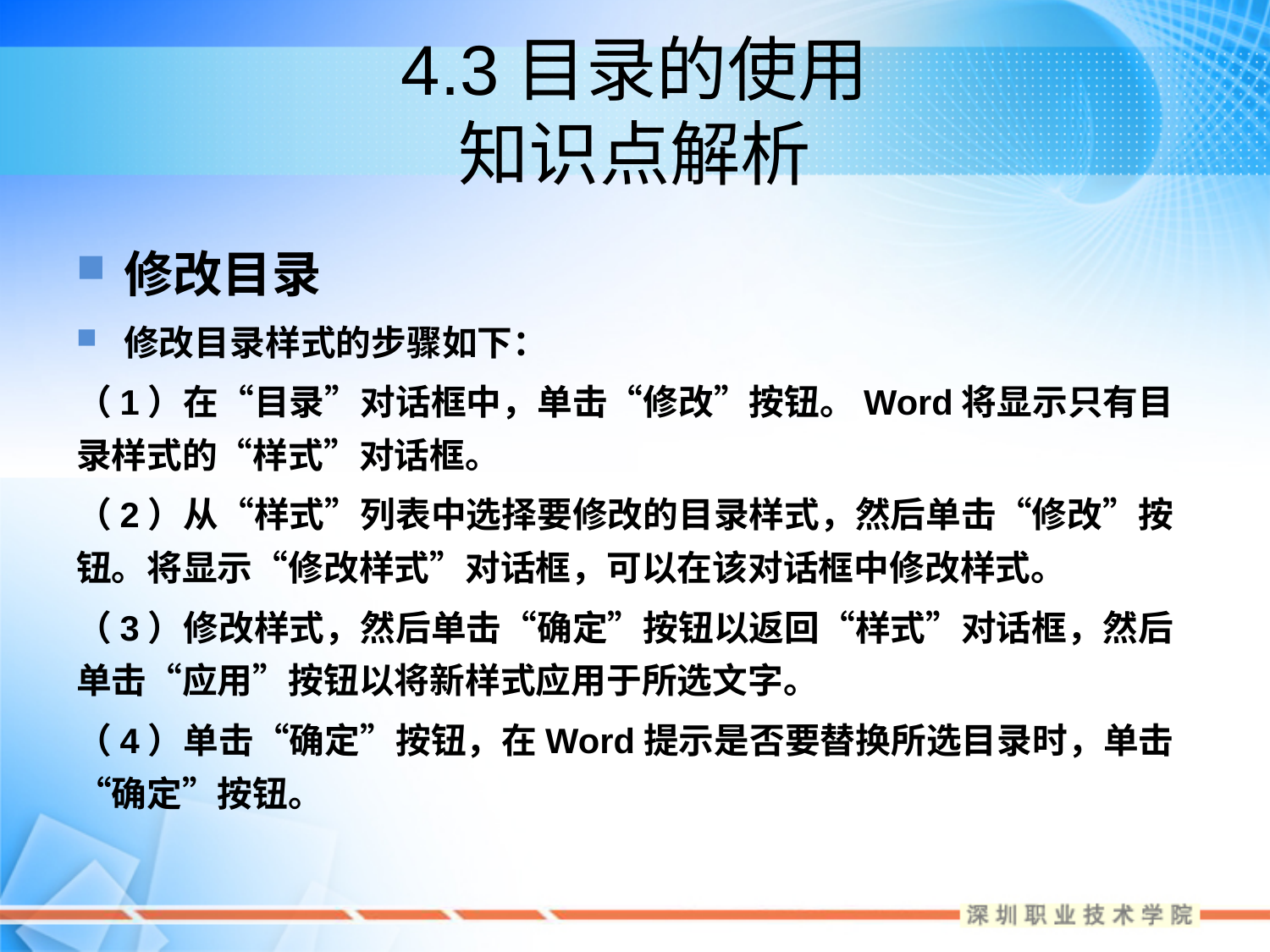

# 4.3目录的使用 知识点解析
修改目录
修改目录样式的步骤如下：
（1）在“目录”对话框中，单击“修改”按钮。Word将显示只有目录样式的“样式”对话框。
（2）从“样式”列表中选择要修改的目录样式，然后单击“修改”按钮。将显示“修改样式”对话框，可以在该对话框中修改样式。
（3）修改样式，然后单击“确定”按钮以返回“样式”对话框，然后单击“应用”按钮以将新样式应用于所选文字。
（4）单击“确定”按钮，在Word提示是否要替换所选目录时，单击“确定”按钮。